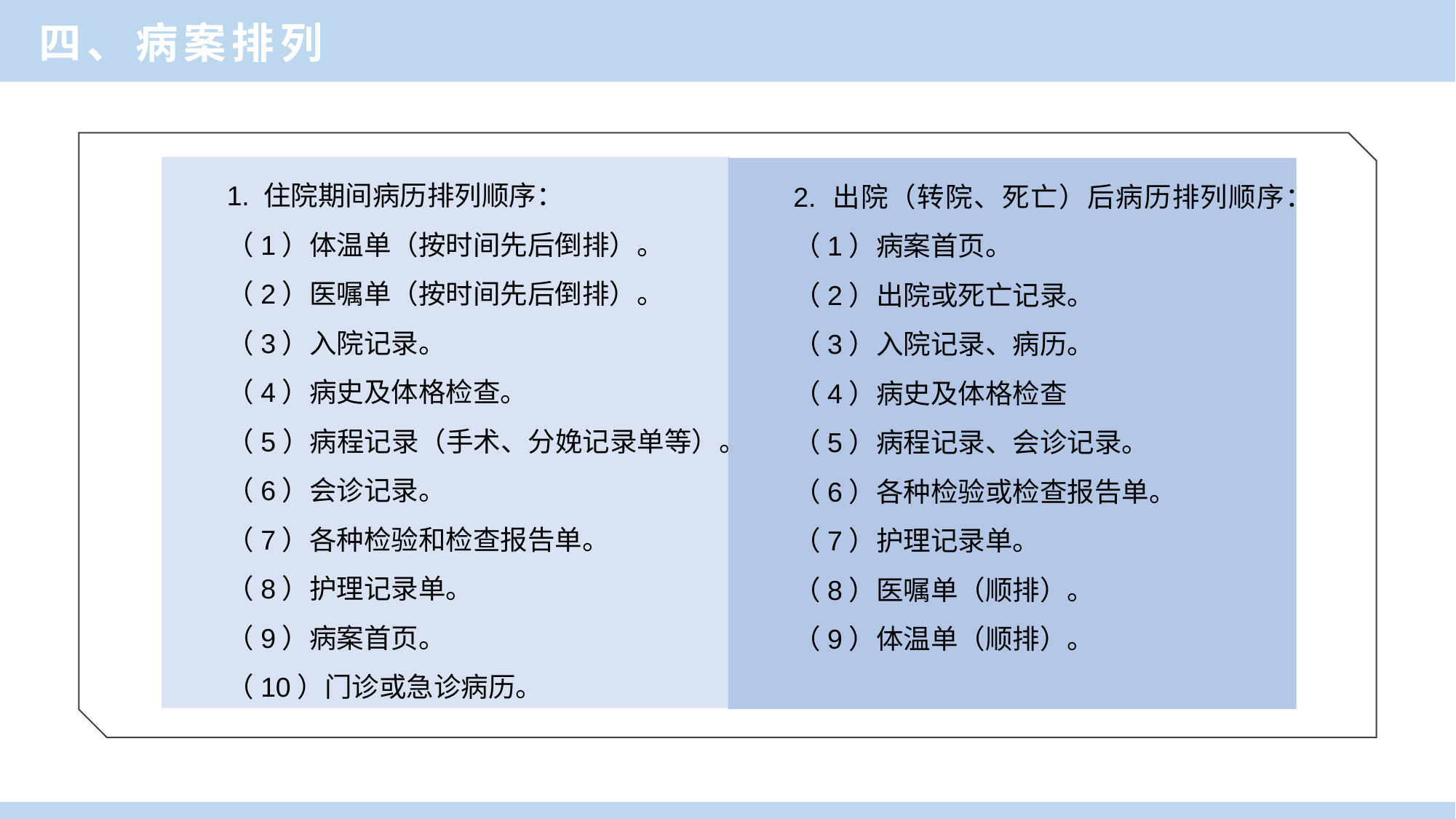

四、病案排列

1. 住院期间病历排列顺序：
（1）体温单（按时间先后倒排）。
（2）医嘱单（按时间先后倒排）。
（3）入院记录。
（4）病史及体格检查。
（5）病程记录（手术、分娩记录单等）。
（6）会诊记录。
（7）各种检验和检查报告单。
（8）护理记录单。
（9）病案首页。
（10）门诊或急诊病历。
2. 出院（转院、死亡）后病历排列顺序：
（1）病案首页。
（2）出院或死亡记录。
（3）入院记录、病历。
（4）病史及体格检查
（5）病程记录、会诊记录。
（6）各种检验或检查报告单。
（7）护理记录单。
（8）医嘱单（顺排）。
（9）体温单（顺排）。